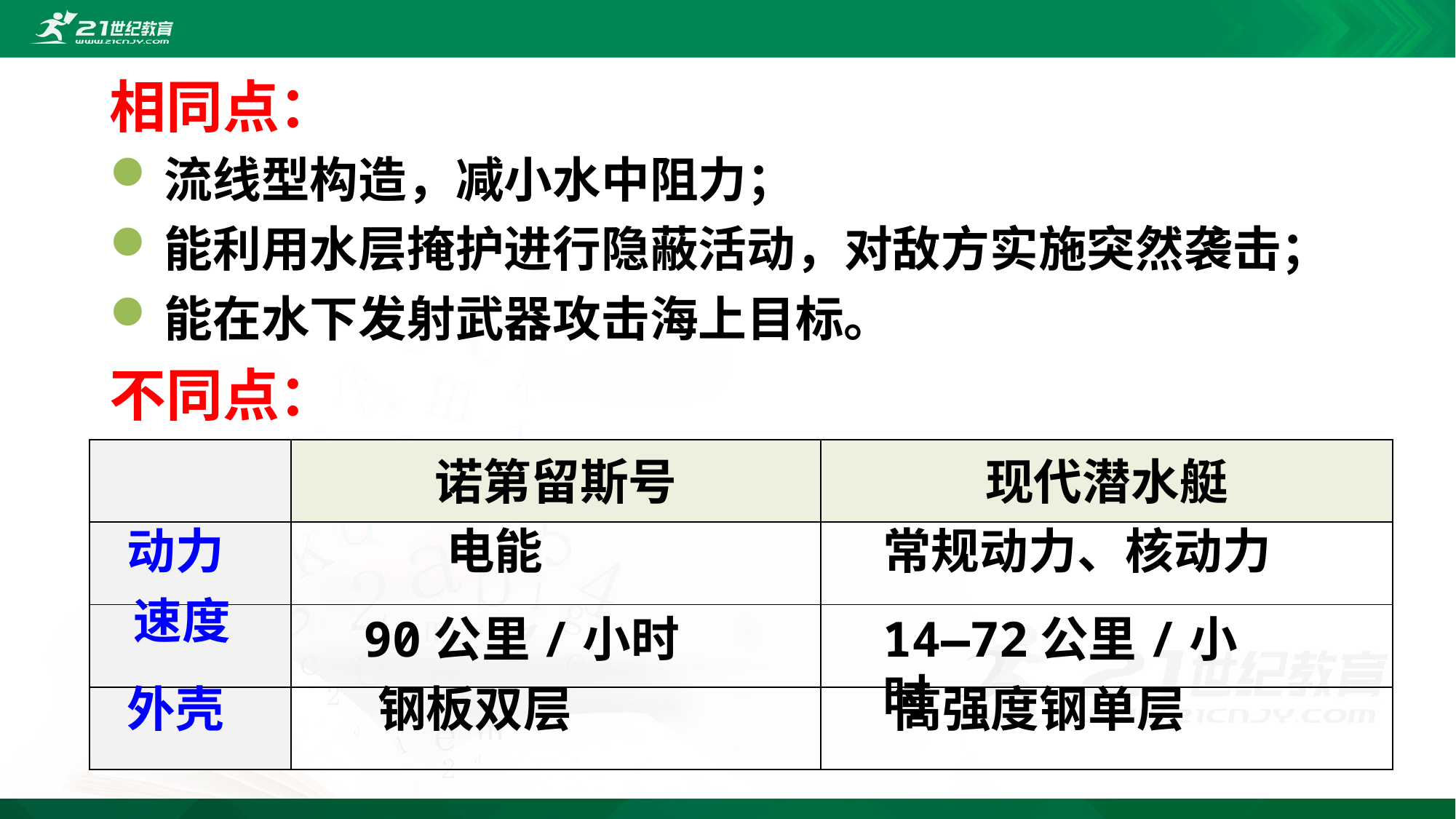

相同点：
流线型构造，减小水中阻力；
能利用水层掩护进行隐蔽活动，对敌方实施突然袭击；
能在水下发射武器攻击海上目标。
不同点：
|  | 诺第留斯号 | 现代潜水艇 |
| --- | --- | --- |
|  |  |  |
|  |  |  |
|  |  |  |
动力
常规动力、核动力
电能
速度
90公里/小时
14—72公里/小时
外壳
钢板双层
高强度钢单层